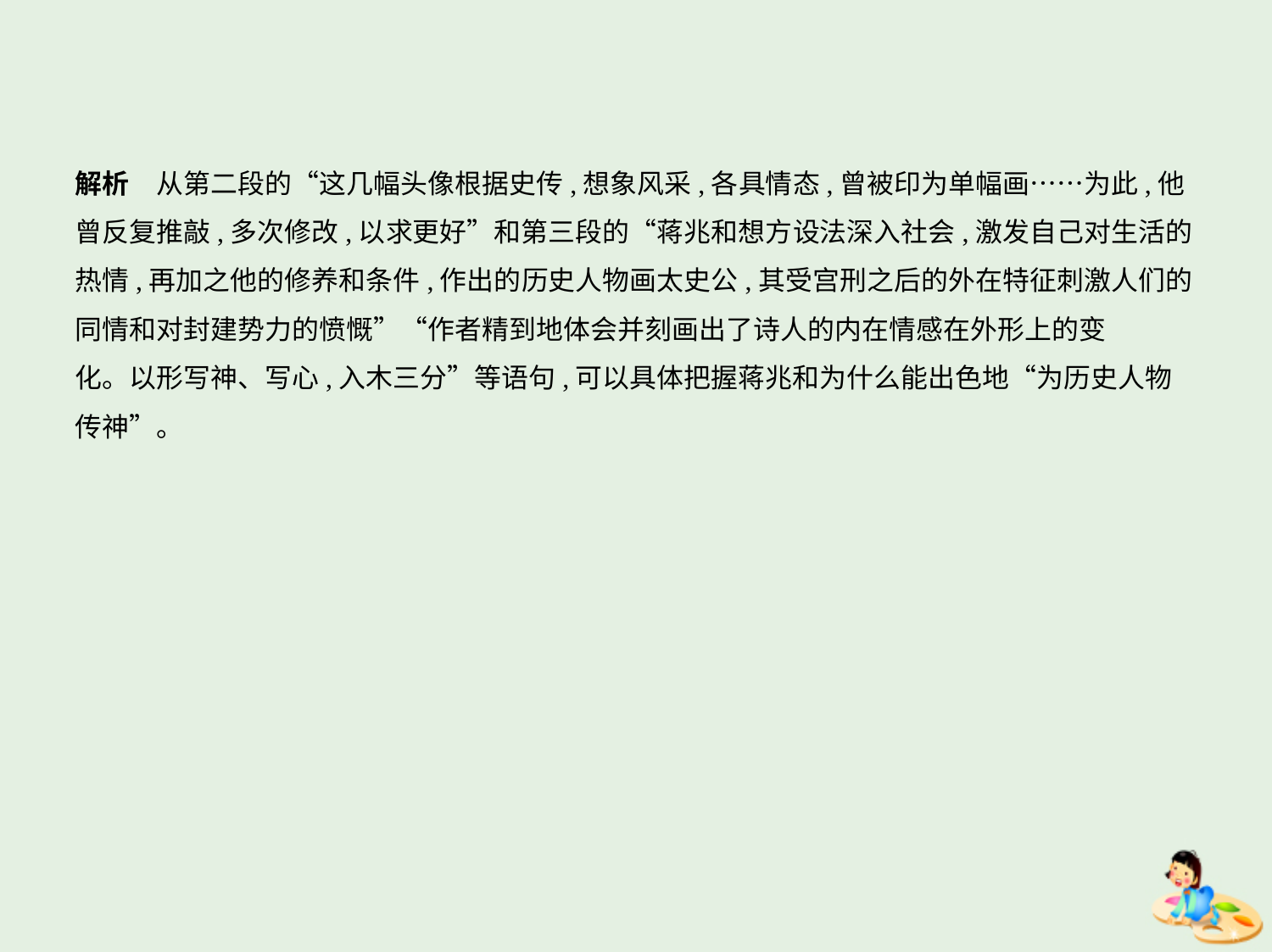

解析　从第二段的“这几幅头像根据史传,想象风采,各具情态,曾被印为单幅画……为此,他
曾反复推敲,多次修改,以求更好”和第三段的“蒋兆和想方设法深入社会,激发自己对生活的
热情,再加之他的修养和条件,作出的历史人物画太史公,其受宫刑之后的外在特征刺激人们的
同情和对封建势力的愤慨”“作者精到地体会并刻画出了诗人的内在情感在外形上的变
化。以形写神、写心,入木三分”等语句,可以具体把握蒋兆和为什么能出色地“为历史人物
传神”。